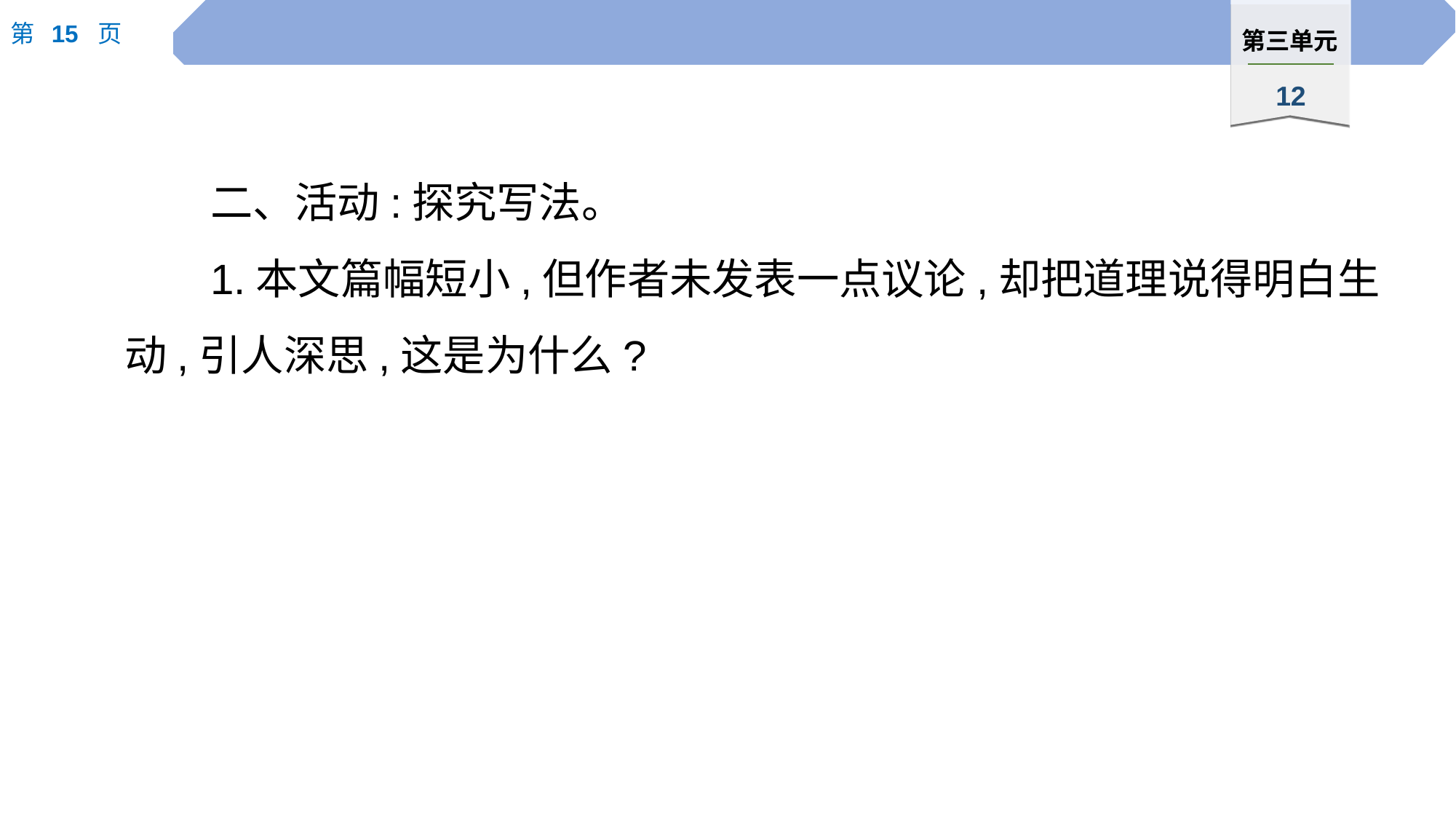

二、活动:探究写法。
1.本文篇幅短小,但作者未发表一点议论,却把道理说得明白生动,引人深思,这是为什么?